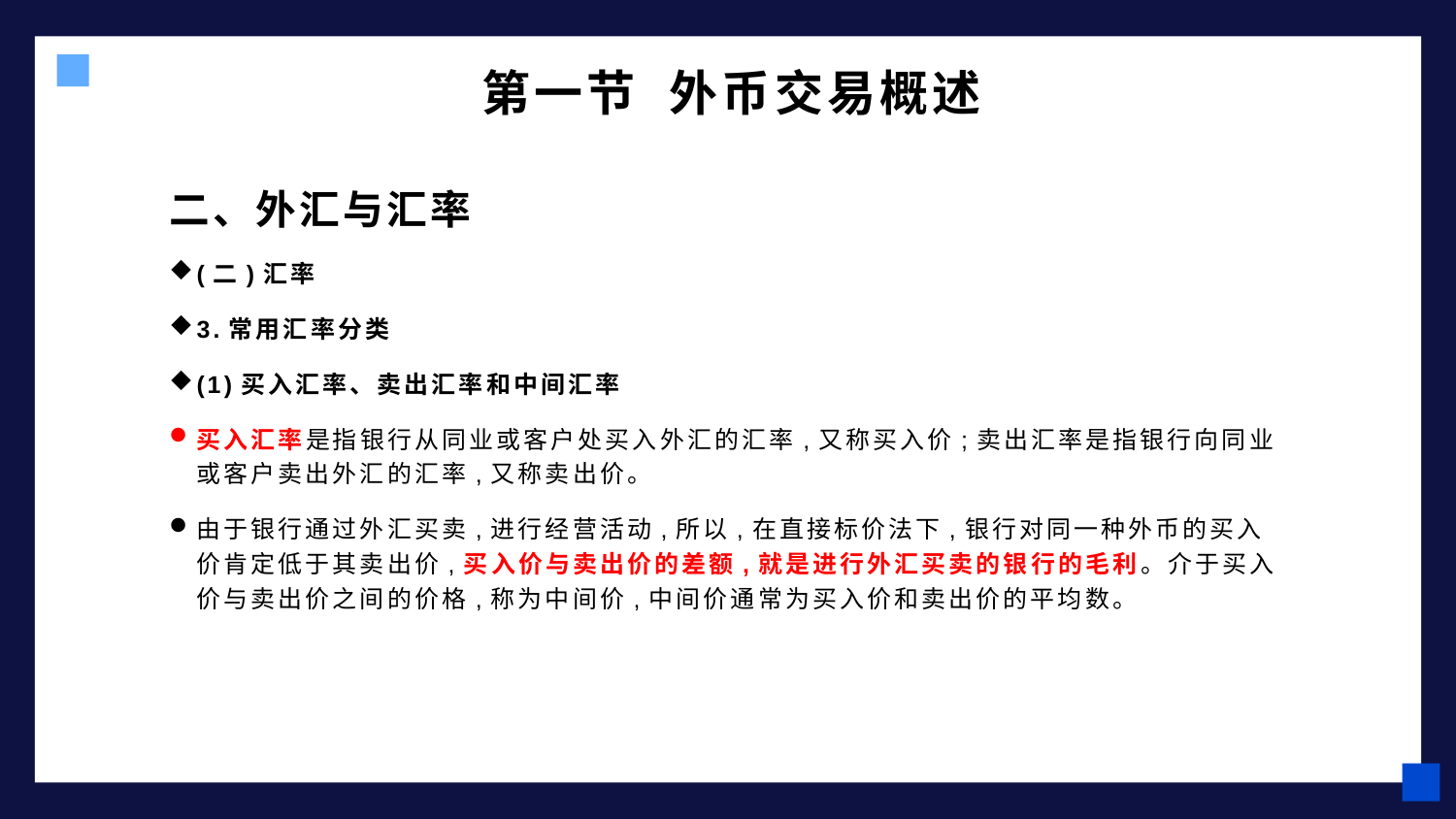

# 第一节  外币交易概述
二、外汇与汇率
(二)汇率
3.常用汇率分类
(1)买入汇率、卖出汇率和中间汇率
买入汇率是指银行从同业或客户处买入外汇的汇率,又称买入价;卖出汇率是指银行向同业或客户卖出外汇的汇率,又称卖出价。
由于银行通过外汇买卖,进行经营活动,所以,在直接标价法下,银行对同一种外币的买入价肯定低于其卖出价,买入价与卖出价的差额,就是进行外汇买卖的银行的毛利。介于买入价与卖出价之间的价格,称为中间价,中间价通常为买入价和卖出价的平均数。